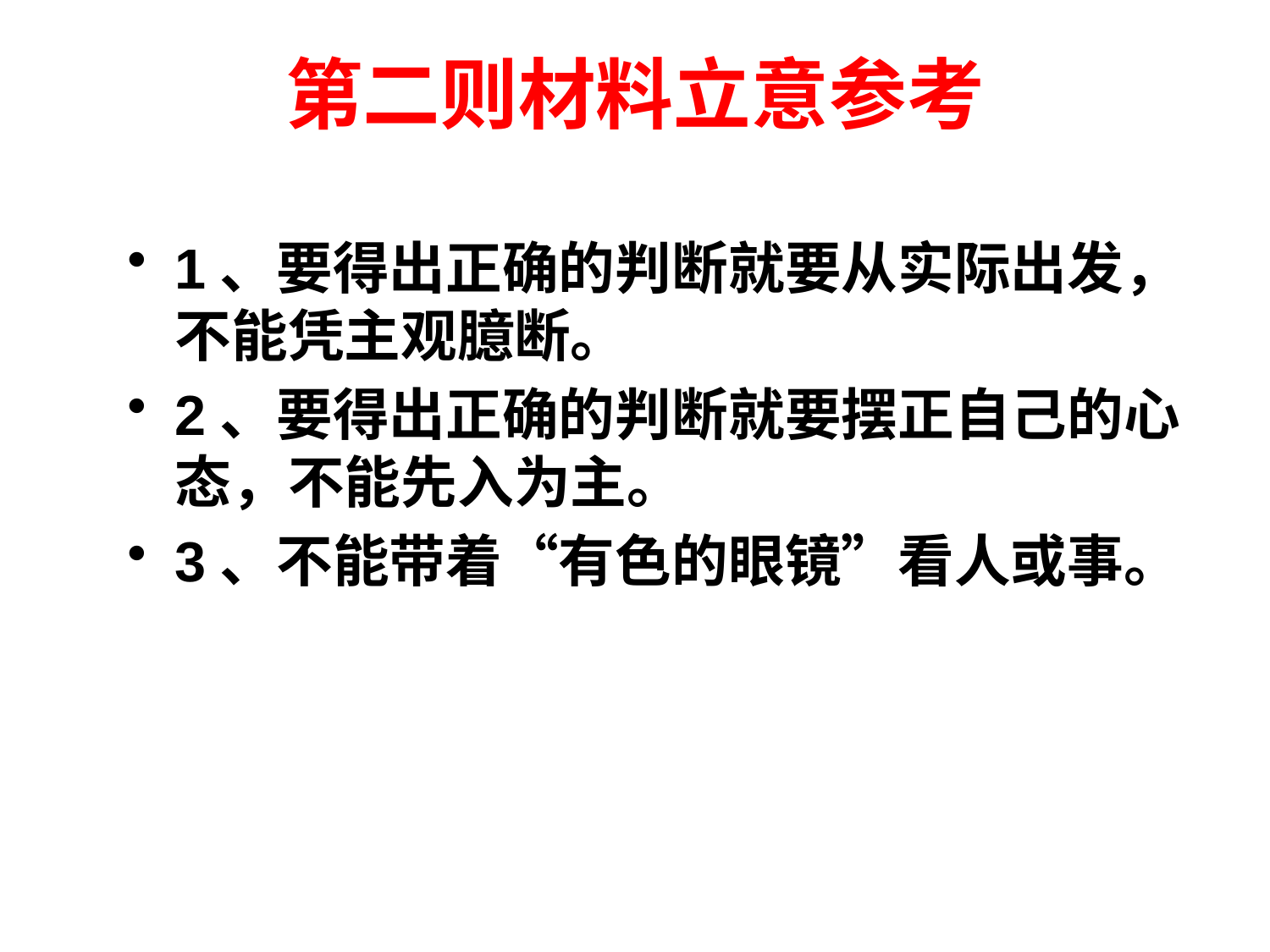

# 第二则材料立意参考
1、要得出正确的判断就要从实际出发，不能凭主观臆断。
2、要得出正确的判断就要摆正自己的心态，不能先入为主。
3、不能带着“有色的眼镜”看人或事。